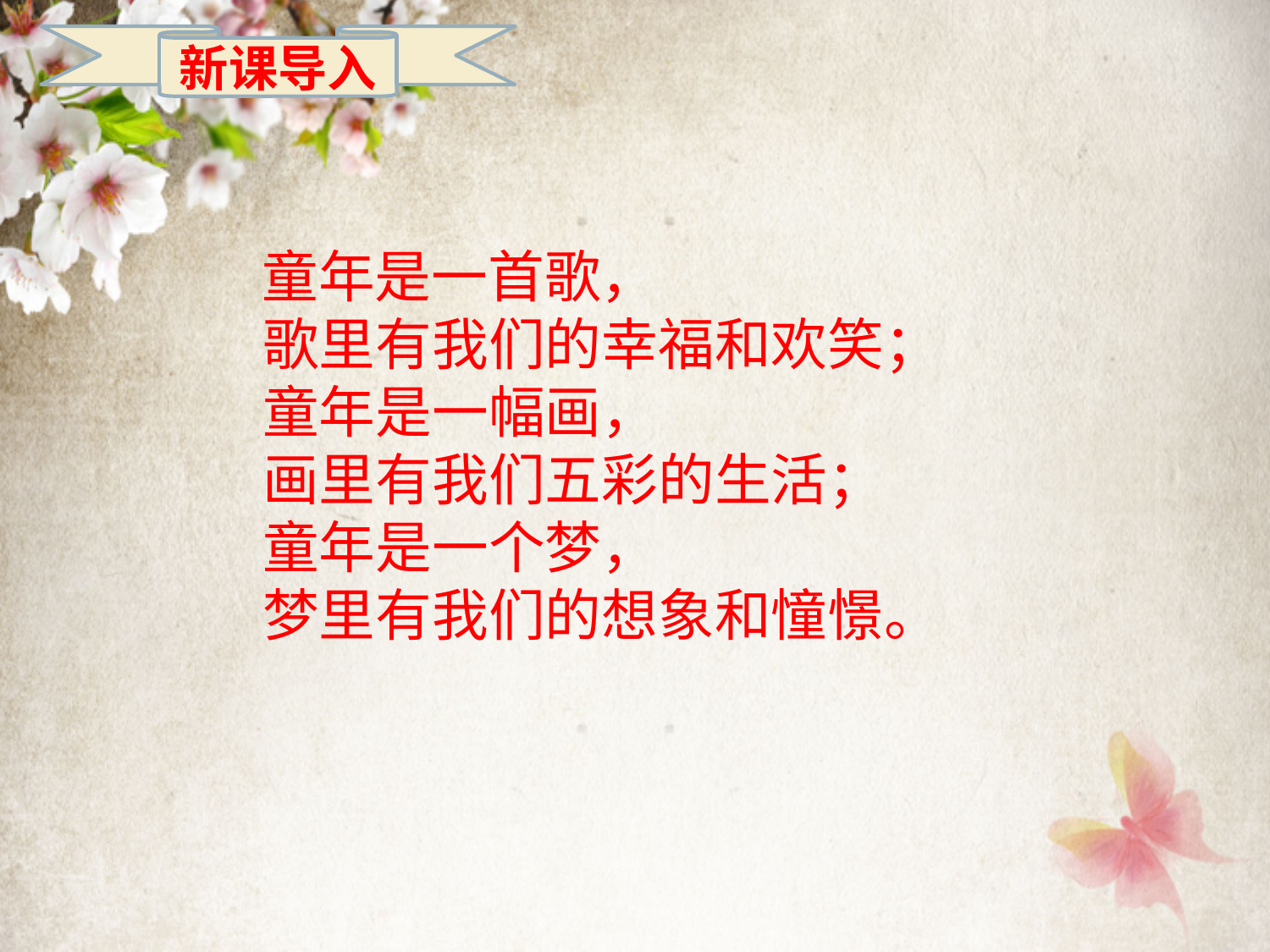

新课导入

       童年是一首歌，
      歌里有我们的幸福和欢笑；
      童年是一幅画，
      画里有我们五彩的生活；
      童年是一个梦，
      梦里有我们的想象和憧憬。